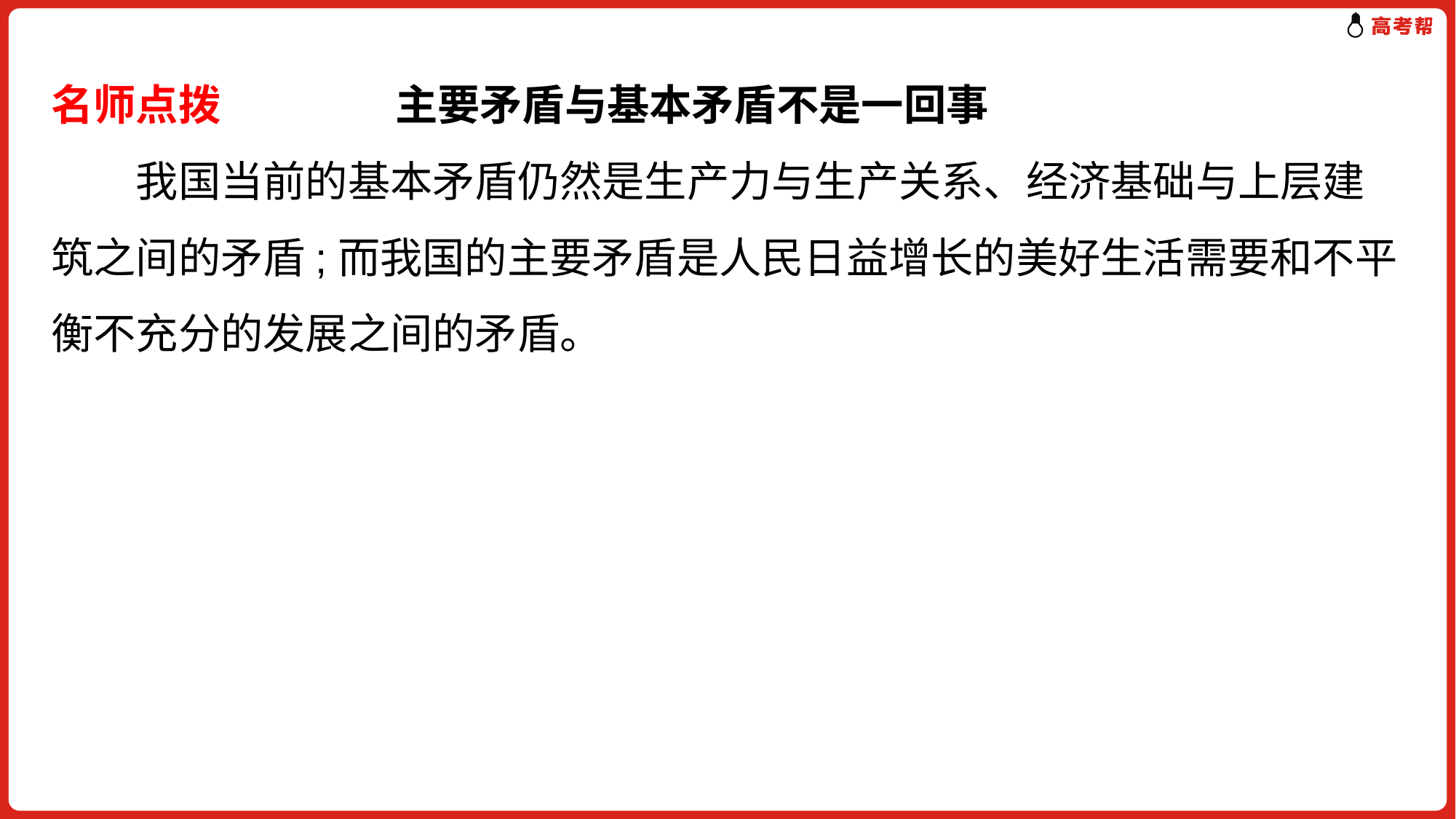

# 名师点拨　　　     主要矛盾与基本矛盾不是一回事 　　我国当前的基本矛盾仍然是生产力与生产关系、经济基础与上层建筑之间的矛盾;而我国的主要矛盾是人民日益增长的美好生活需要和不平衡不充分的发展之间的矛盾。